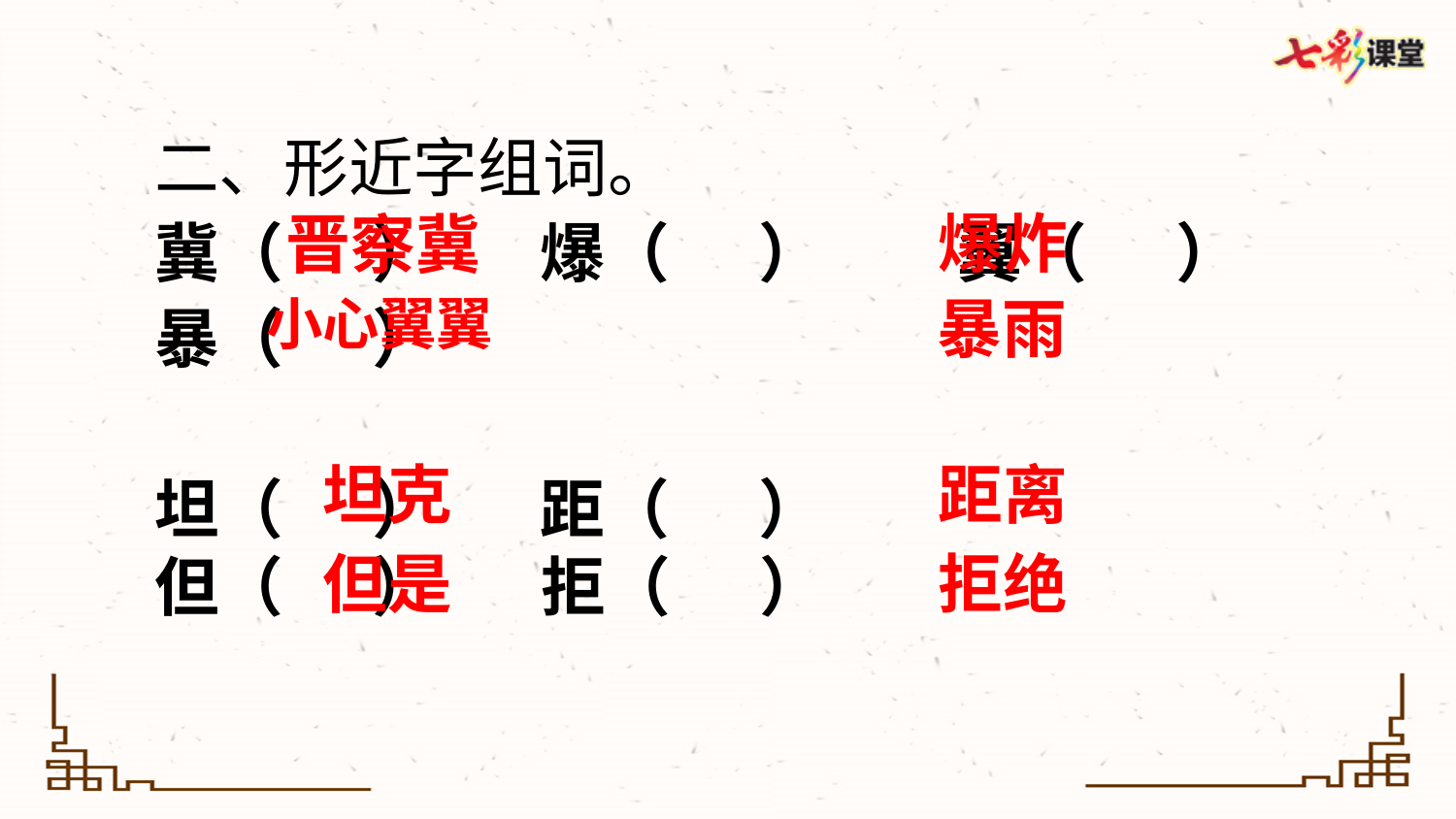

二、形近字组词。
冀（      ）       爆（      ）         翼（      ）       暴（      ）

坦（      ）       距（      ）
但（      ）       拒（      ）
爆炸
晋察冀
暴雨
小心翼翼
坦克
距离
但是
拒绝